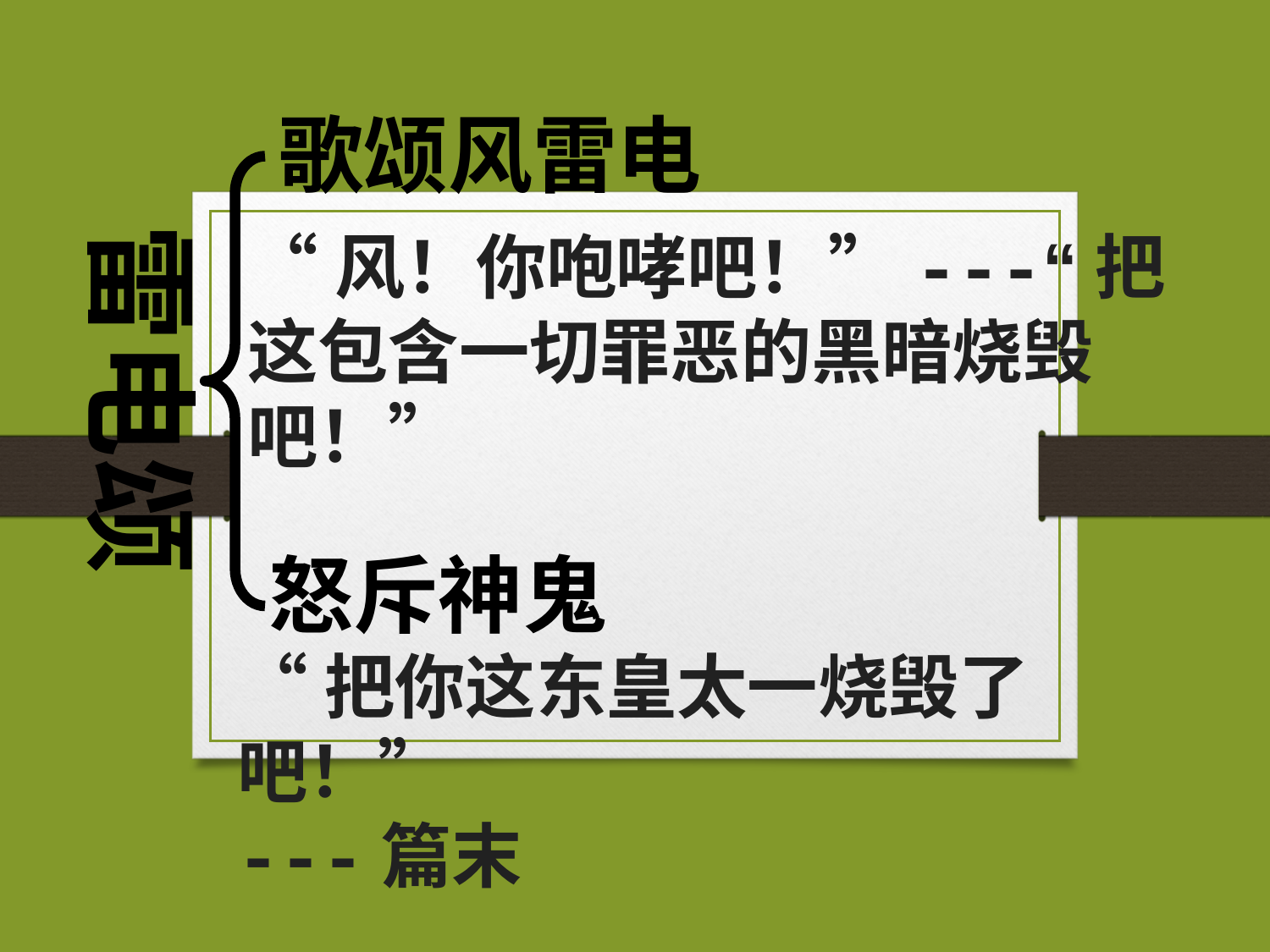

歌颂风雷电

雷电颂
“风！你咆哮吧！”---“把这包含一切罪恶的黑暗烧毁吧！”
怒斥神鬼
“把你这东皇太一烧毁了吧！”
---篇末